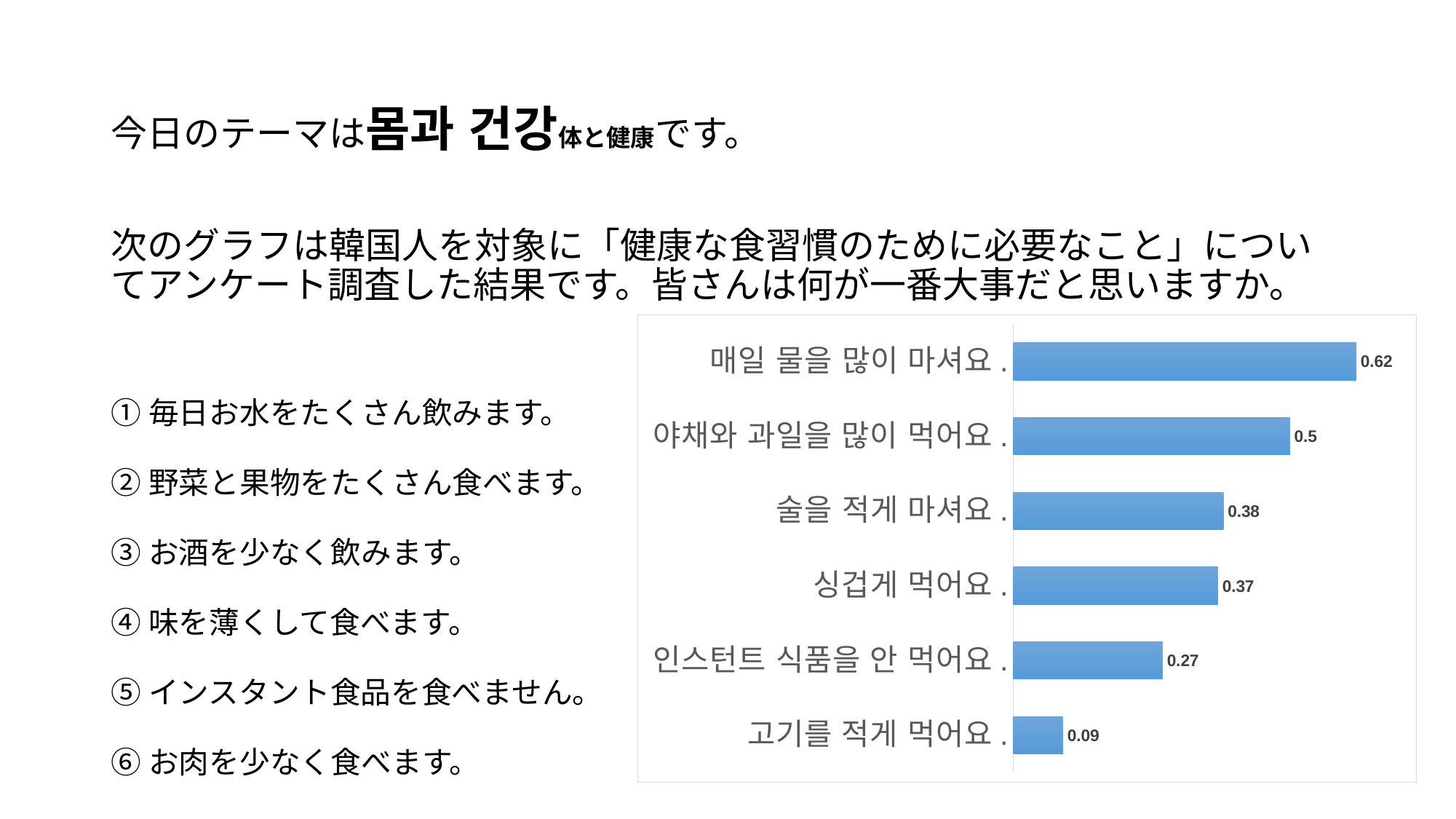

#
今日のテーマは몸과 건강体と健康です。

次のグラフは韓国人を対象に「健康な食習慣のために必要なこと」についてアンケート調査した結果です。皆さんは何が一番大事だと思いますか。

①毎日お水をたくさん飲みます。
②野菜と果物をたくさん食べます。
③お酒を少なく飲みます。
④味を薄くして食べます。
⑤インスタント食品を食べません。
⑥お肉を少なく食べます。

### Chart

| Category |  |
|---|---|
| 고기를 적게 먹어요. | 0.09 |
| 인스턴트 식품을 안 먹어요. | 0.27 |
| 싱겁게 먹어요. | 0.37 |
| 술을 적게 마셔요. | 0.38 |
| 야채와 과일을 많이 먹어요. | 0.5 |
| 매일 물을 많이 마셔요. | 0.62 |